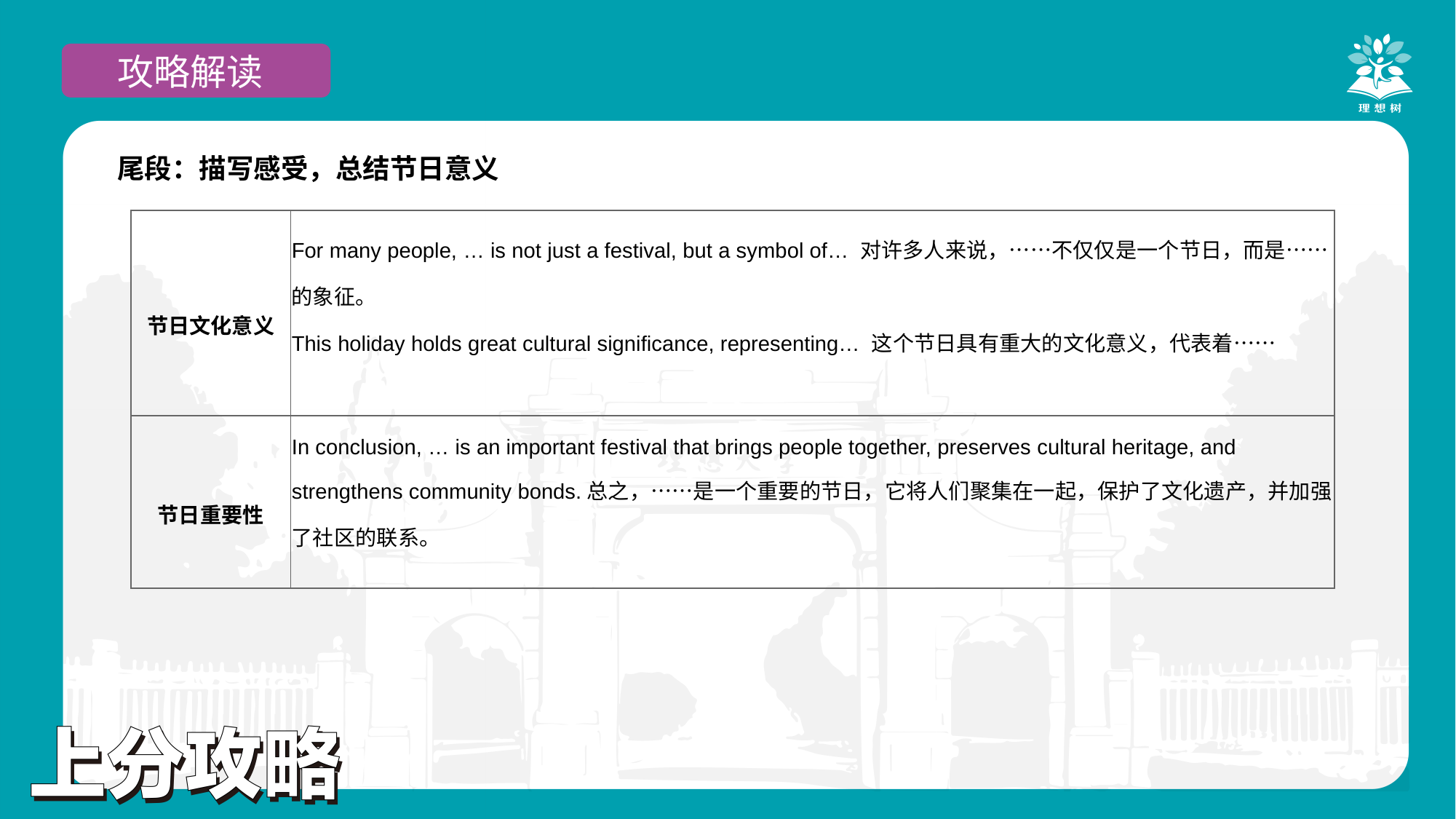

攻略解读
尾段：描写感受，总结节日意义
| 节日文化意义 | For many people, … is not just a festival, but a symbol of… 对许多人来说，……不仅仅是一个节日，而是……的象征。 This holiday holds great cultural significance, representing… 这个节日具有重大的文化意义，代表着…… |
| --- | --- |
| 节日重要性 | In conclusion, … is an important festival that brings people together, preserves cultural heritage, and strengthens community bonds.总之，……是一个重要的节日，它将人们聚集在一起，保护了文化遗产，并加强了社区的联系。 |